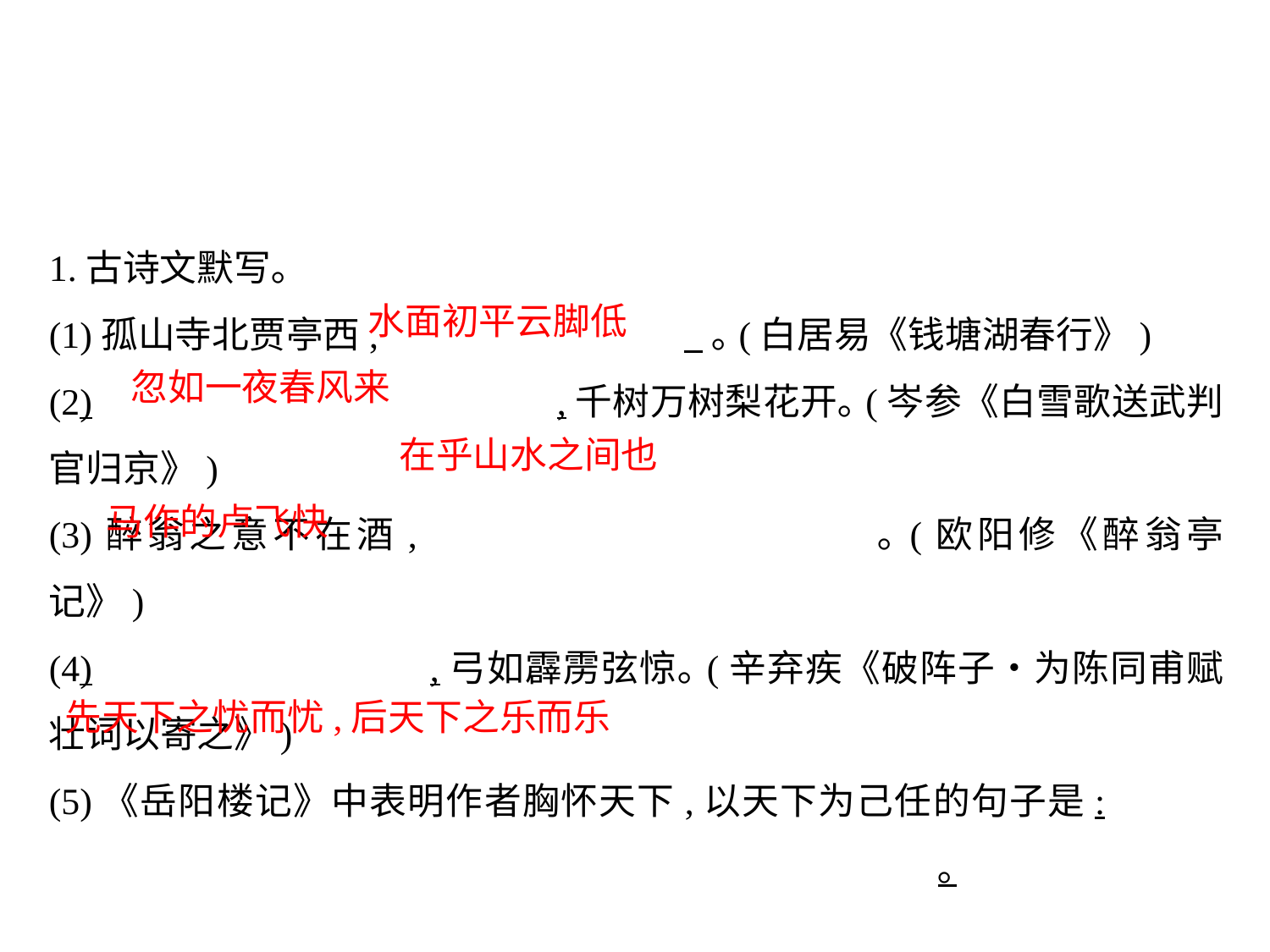

1.古诗文默写｡
(1)孤山寺北贾亭西,			  ｡(白居易《钱塘湖春行》)
(2)				,千树万树梨花开｡(岑参《白雪歌送武判官归京》)
(3)醉翁之意不在酒,				 ｡(欧阳修《醉翁亭记》)
(4)			,弓如霹雳弦惊｡(辛弃疾《破阵子•为陈同甫赋壮词以寄之》)
(5)《岳阳楼记》中表明作者胸怀天下,以天下为己任的句子是:								｡
水面初平云脚低
忽如一夜春风来
在乎山水之间也
马作的卢飞快
先天下之忧而忧,后天下之乐而乐